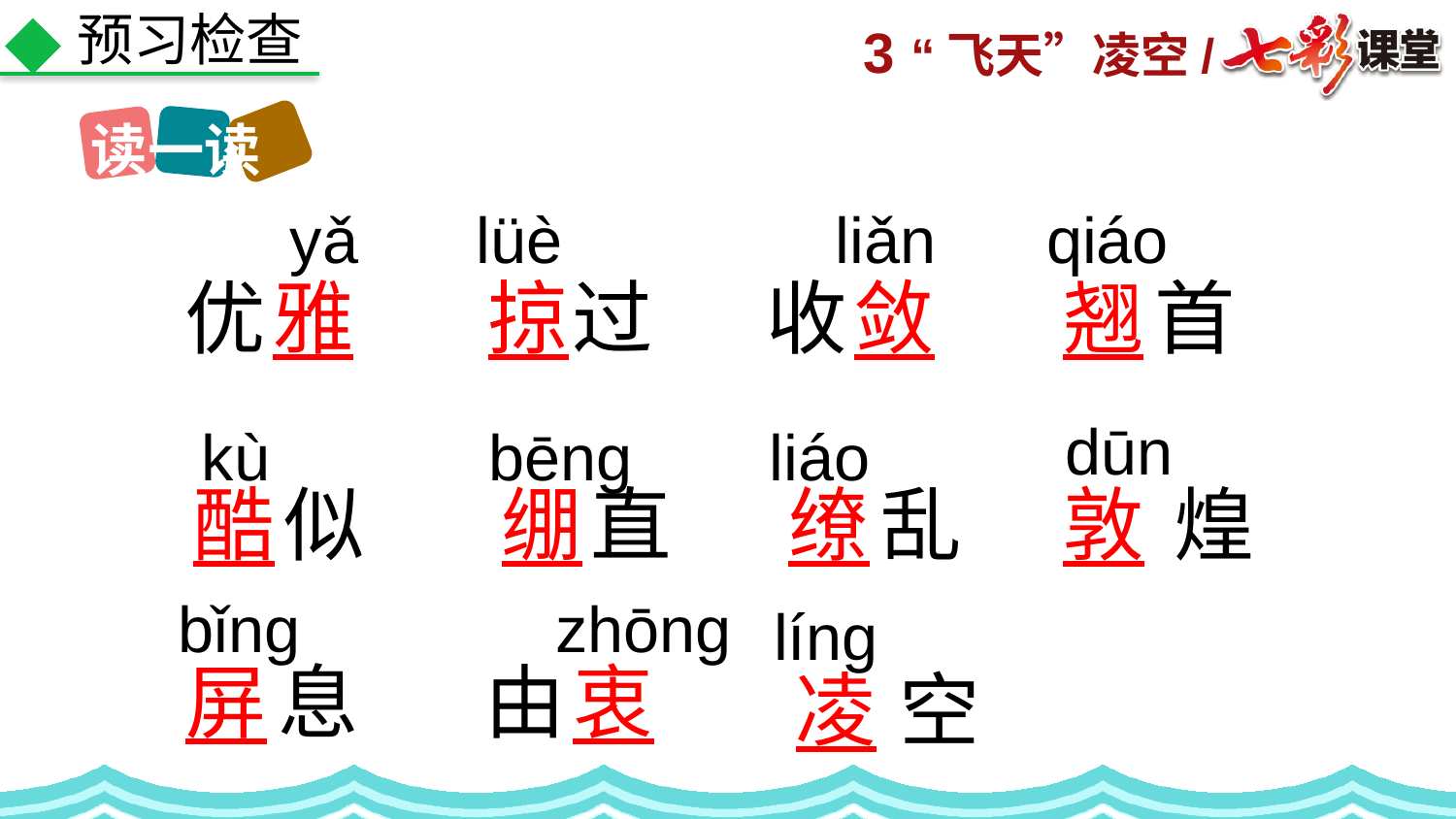

预习检查

读一读

yǎ
lüè
liǎn
qiáo
优
雅
掠
过
收
敛
翘
首
dūn
kù
bēng
liáo
敦
煌
酷
似
绷
直
缭
乱
bǐng
zhōnɡ
línɡ
屏
息
由
衷
凌
空